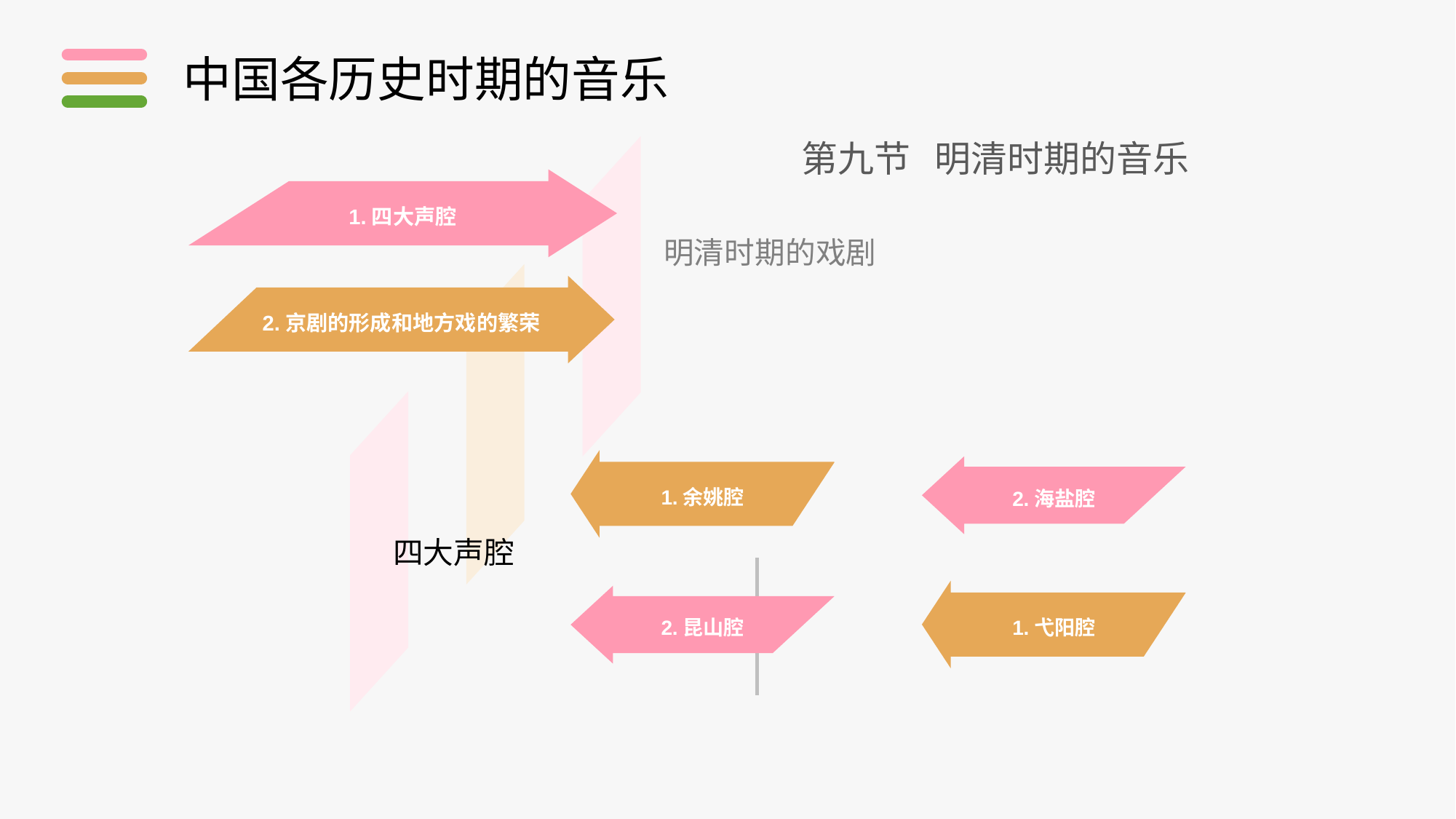

中国各历史时期的音乐
第九节   明清时期的音乐

1.四大声腔

2.京剧的形成和地方戏的繁荣

1.余姚腔
四大声腔
明清时期的戏剧
2.海盐腔
1.弋阳腔
2.昆山腔